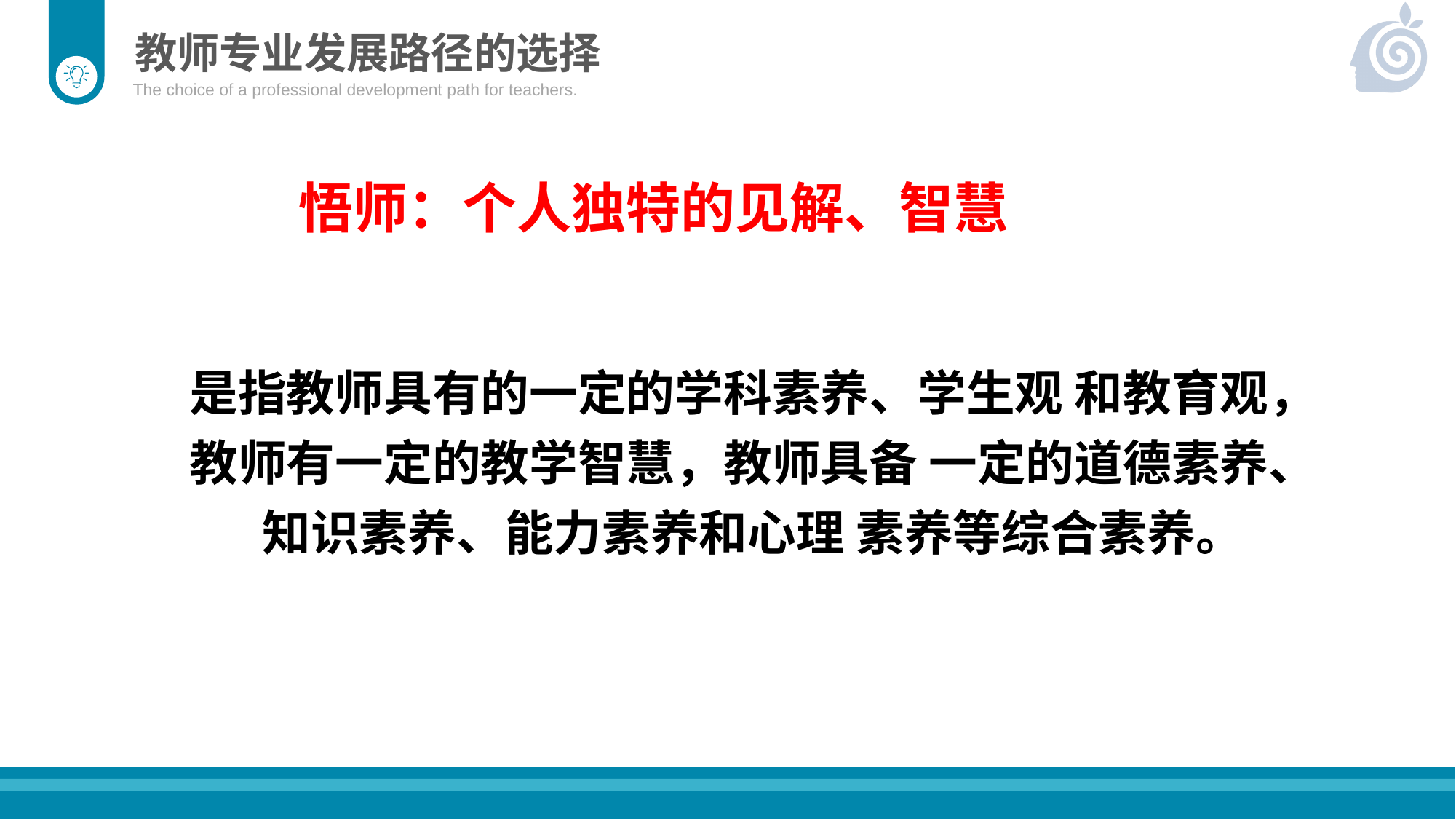

教师专业发展路径的选择
The choice of a professional development path for teachers.
悟师：个人独特的见解、智慧
是指教师具有的一定的学科素养、学生观 和教育观，教师有一定的教学智慧，教师具备 一定的道德素养、知识素养、能力素养和心理 素养等综合素养。